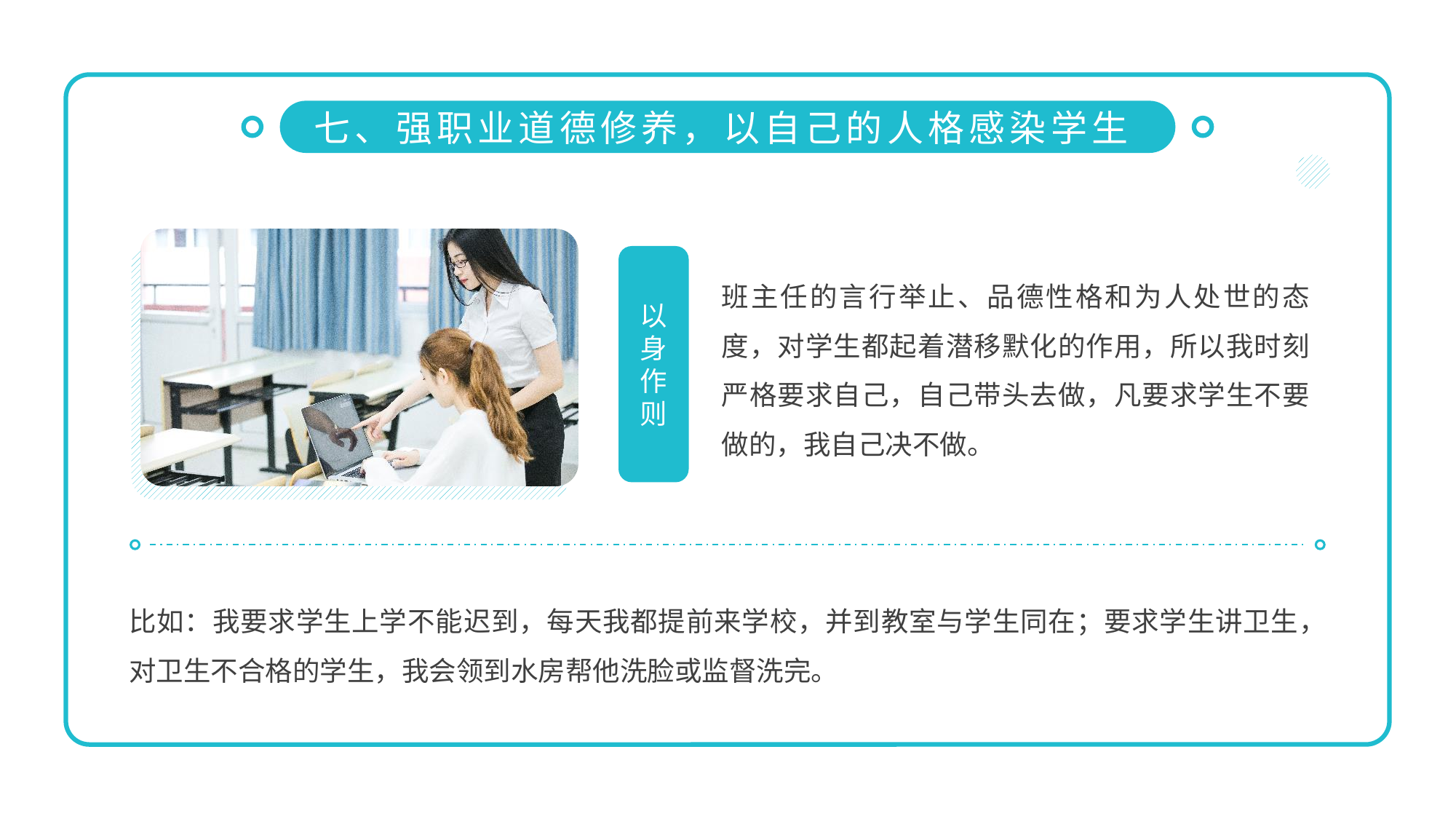

七、强职业道德修养，以自己的人格感染学生

以身作则
班主任的言行举止、品德性格和为人处世的态度，对学生都起着潜移默化的作用，所以我时刻严格要求自己，自己带头去做，凡要求学生不要做的，我自己决不做。

比如：我要求学生上学不能迟到，每天我都提前来学校，并到教室与学生同在；要求学生讲卫生，对卫生不合格的学生，我会领到水房帮他洗脸或监督洗完。